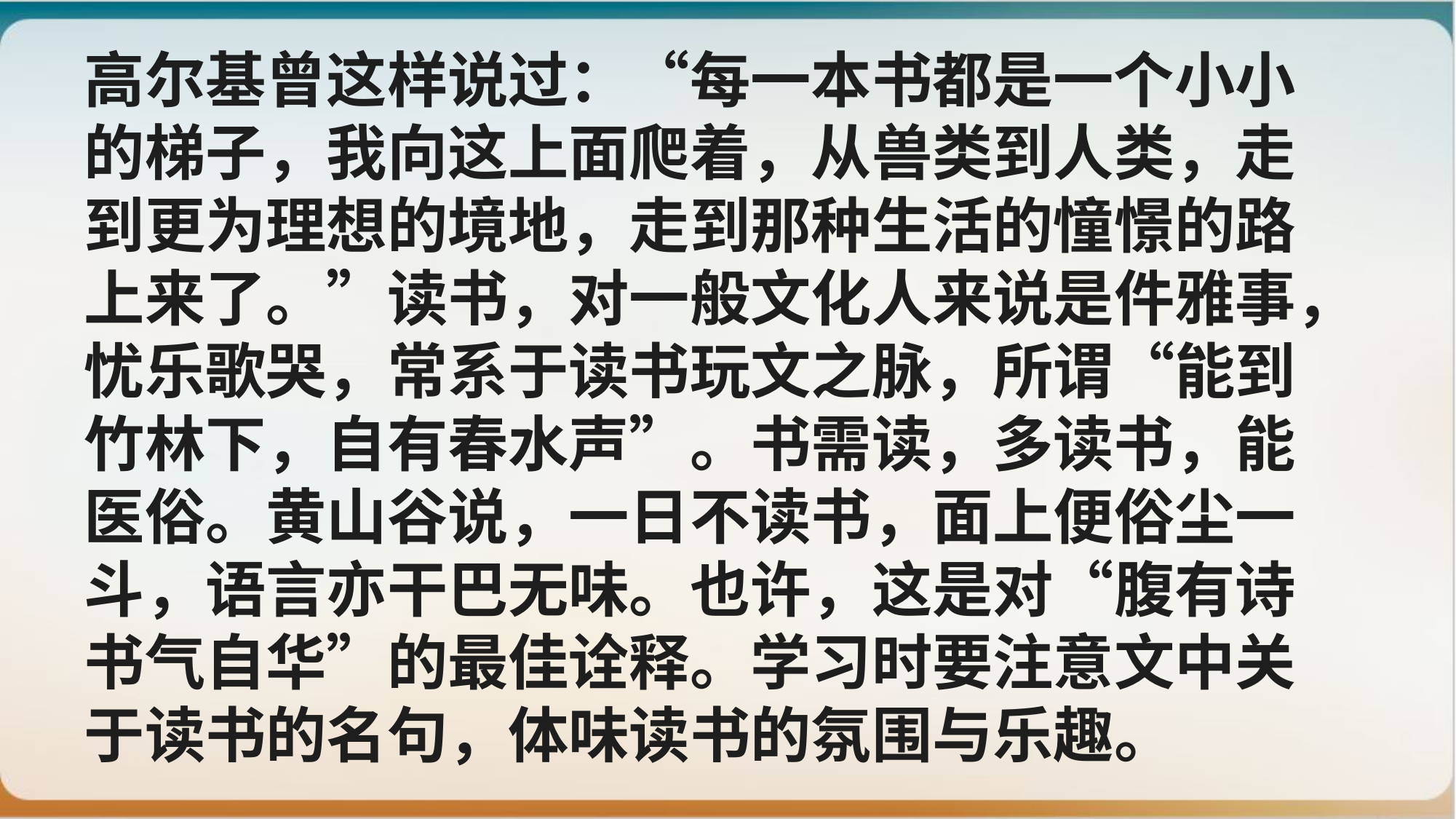

高尔基曾这样说过：“每一本书都是一个小小的梯子，我向这上面爬着，从兽类到人类，走到更为理想的境地，走到那种生活的憧憬的路上来了。”读书，对一般文化人来说是件雅事，忧乐歌哭，常系于读书玩文之脉，所谓“能到竹林下，自有春水声”。书需读，多读书，能医俗。黄山谷说，一日不读书，面上便俗尘一斗，语言亦干巴无味。也许，这是对“腹有诗书气自华”的最佳诠释。学习时要注意文中关于读书的名句，体味读书的氛围与乐趣。